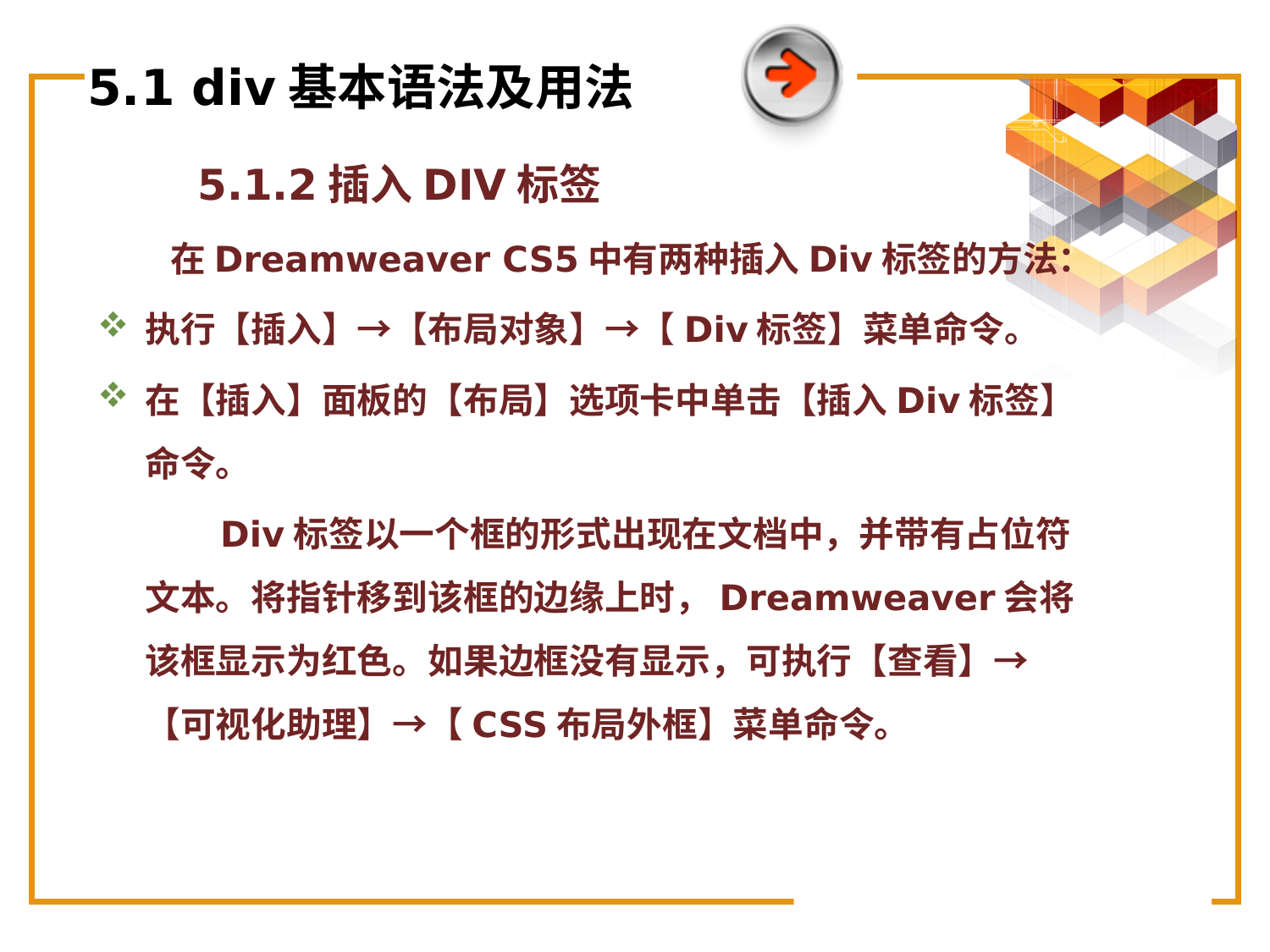

# 5.1 div基本语法及用法
5.1.2插入DIV标签
        在Dreamweaver CS5中有两种插入Div标签的方法：
执行【插入】→【布局对象】→【Div标签】菜单命令。
在【插入】面板的【布局】选项卡中单击【插入Div标签】 命令。
          Div标签以一个框的形式出现在文档中，并带有占位符文本。将指针移到该框的边缘上时，Dreamweaver会将该框显示为红色。如果边框没有显示，可执行【查看】→【可视化助理】→【CSS布局外框】菜单命令。